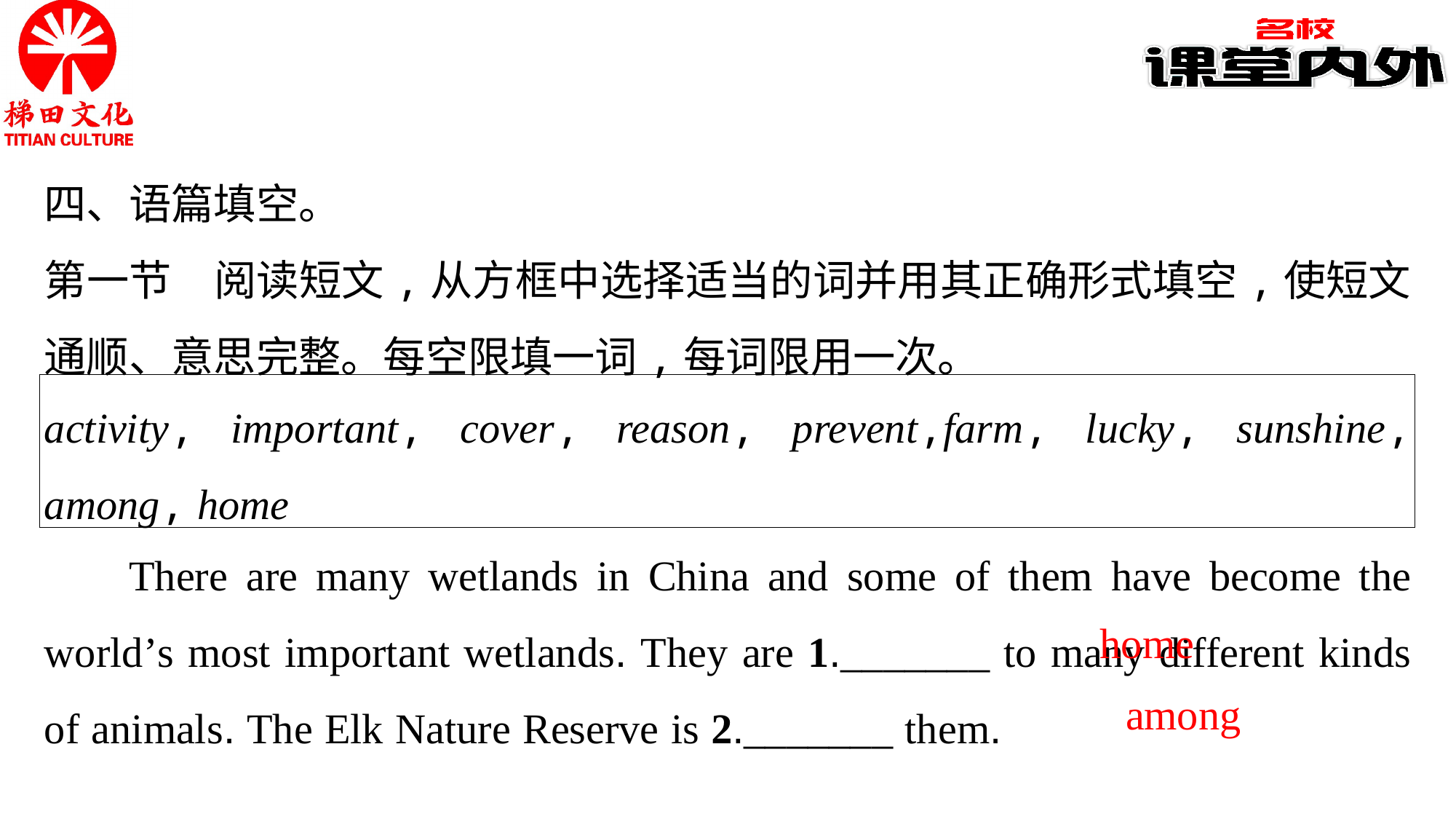

四、语篇填空。
第一节　阅读短文,从方框中选择适当的词并用其正确形式填空,使短文通顺、意思完整。每空限填一词,每词限用一次。
activity, important, cover, reason, prevent,farm, lucky, sunshine, among, home
There are many wetlands in China and some of them have become the world’s most important wetlands. They are 1._______ to many different kinds of animals. The Elk Nature Reserve is 2._______ them.
home
among